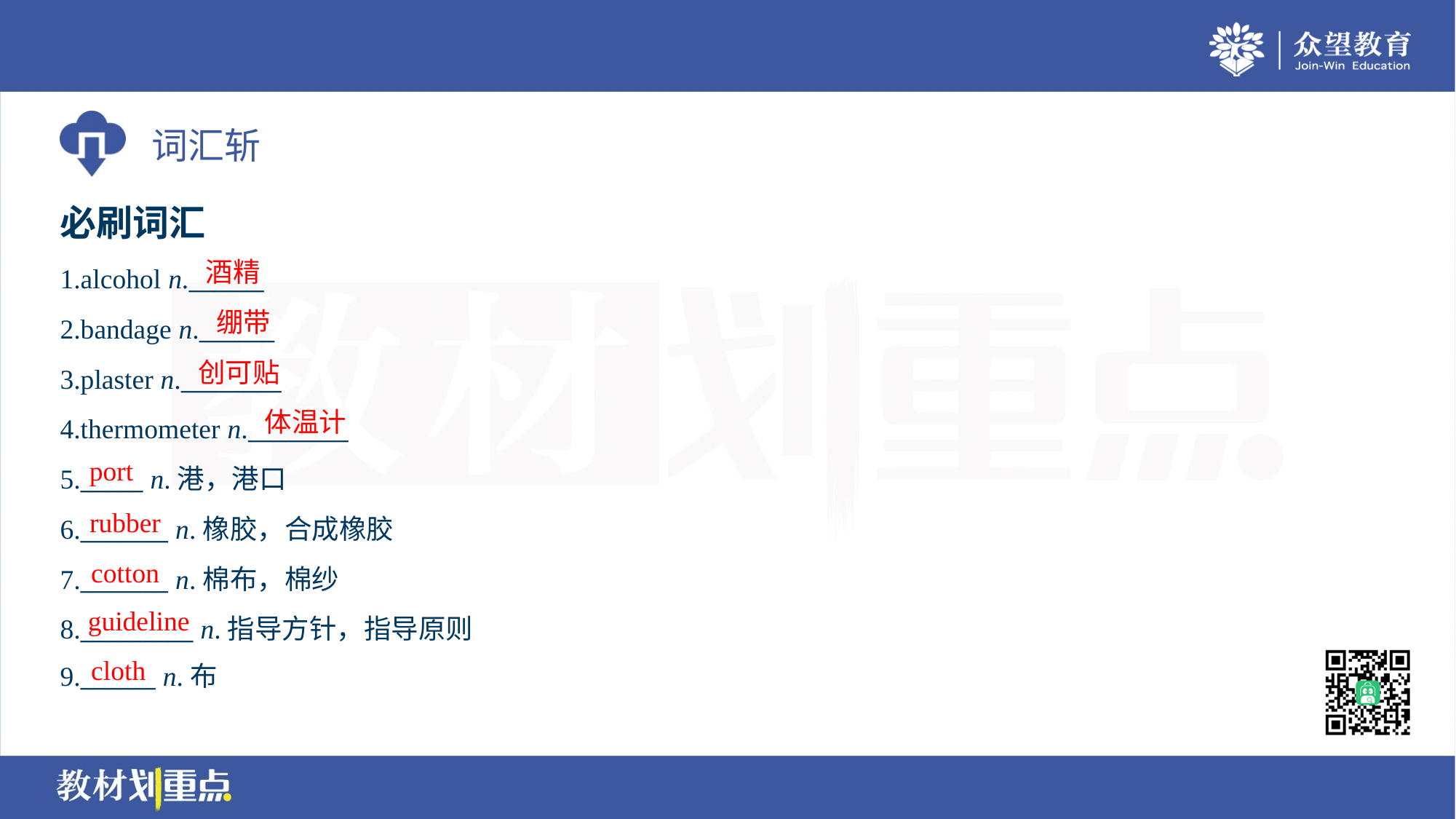

必刷词汇
酒精
1.alcohol n.______
2.bandage n.______
3.plaster n.________
4.thermometer n.________
5._____ n.港，港口
6._______ n.橡胶，合成橡胶
7._______ n.棉布，棉纱
8._________ n.指导方针，指导原则
9.______ n.布
绷带
创可贴
体温计
port
rubber
cotton
guideline
cloth